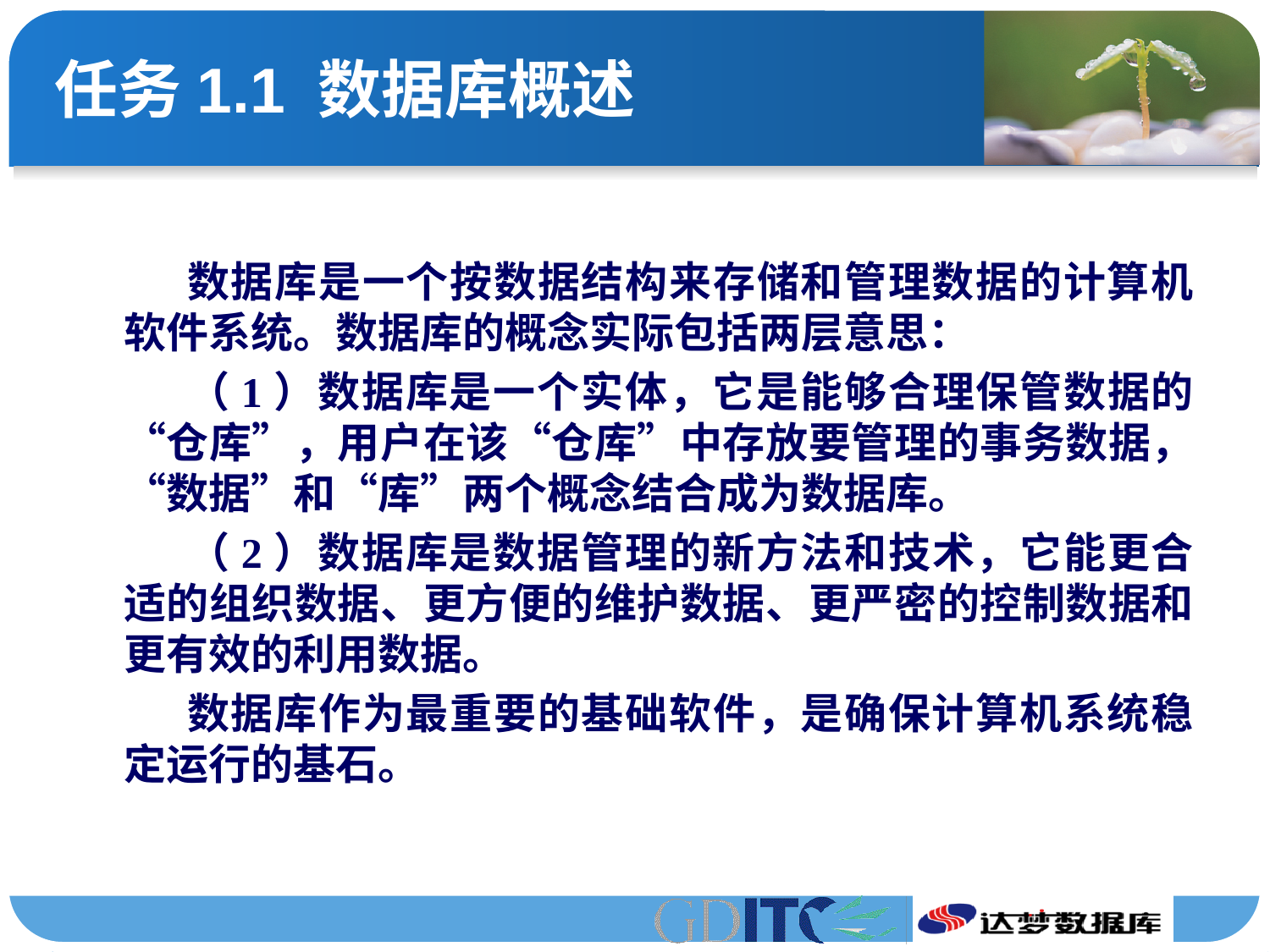

# 任务1.1 数据库概述

数据库是一个按数据结构来存储和管理数据的计算机软件系统。数据库的概念实际包括两层意思：
（1）数据库是一个实体，它是能够合理保管数据的“仓库”，用户在该“仓库”中存放要管理的事务数据，“数据”和“库”两个概念结合成为数据库。
（2）数据库是数据管理的新方法和技术，它能更合适的组织数据、更方便的维护数据、更严密的控制数据和更有效的利用数据。
数据库作为最重要的基础软件，是确保计算机系统稳定运行的基石。